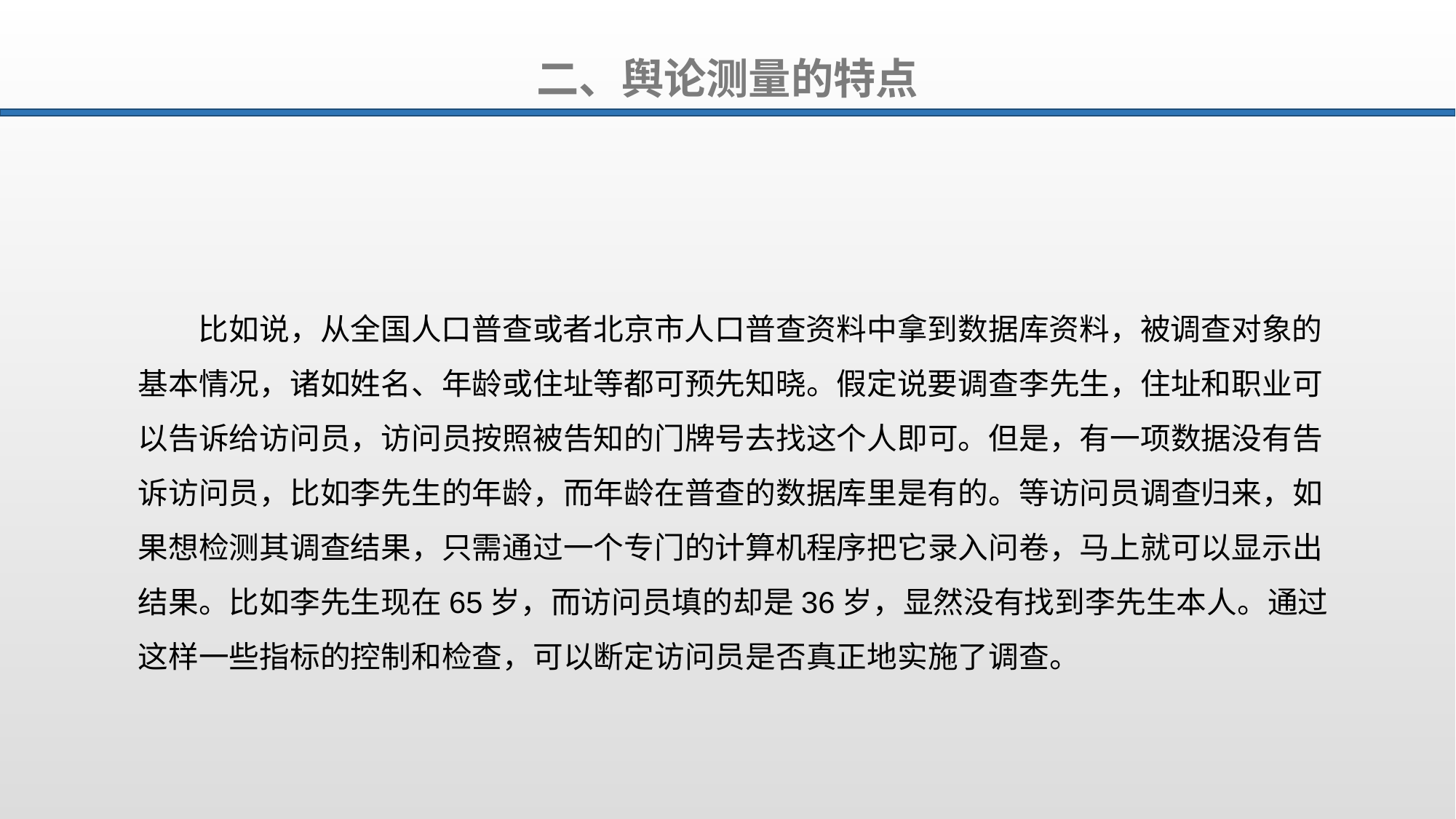

二、舆论测量的特点

比如说，从全国人口普查或者北京市人口普查资料中拿到数据库资料，被调查对象的基本情况，诸如姓名、年龄或住址等都可预先知晓。假定说要调查李先生，住址和职业可以告诉给访问员，访问员按照被告知的门牌号去找这个人即可。但是，有一项数据没有告诉访问员，比如李先生的年龄，而年龄在普查的数据库里是有的。等访问员调查归来，如果想检测其调查结果，只需通过一个专门的计算机程序把它录入问卷，马上就可以显示出结果。比如李先生现在65岁，而访问员填的却是36岁，显然没有找到李先生本人。通过这样一些指标的控制和检查，可以断定访问员是否真正地实施了调查。